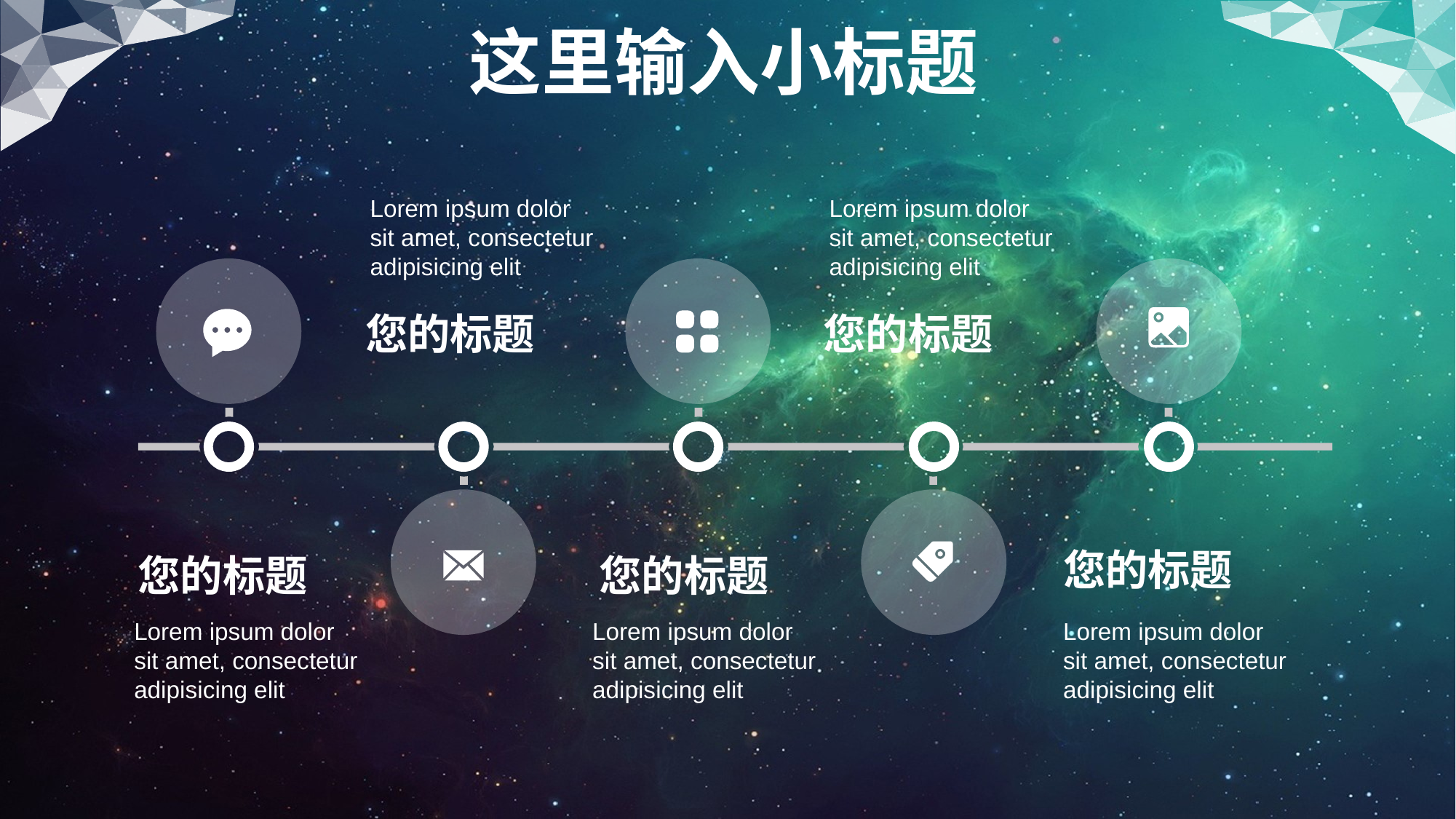

这里输入小标题
Lorem ipsum dolor sit amet, consectetur adipisicing elit
您的标题
Lorem ipsum dolor sit amet, consectetur adipisicing elit
您的标题

您的标题
Lorem ipsum dolor sit amet, consectetur adipisicing elit
您的标题
Lorem ipsum dolor sit amet, consectetur adipisicing elit
您的标题
Lorem ipsum dolor sit amet, consectetur adipisicing elit